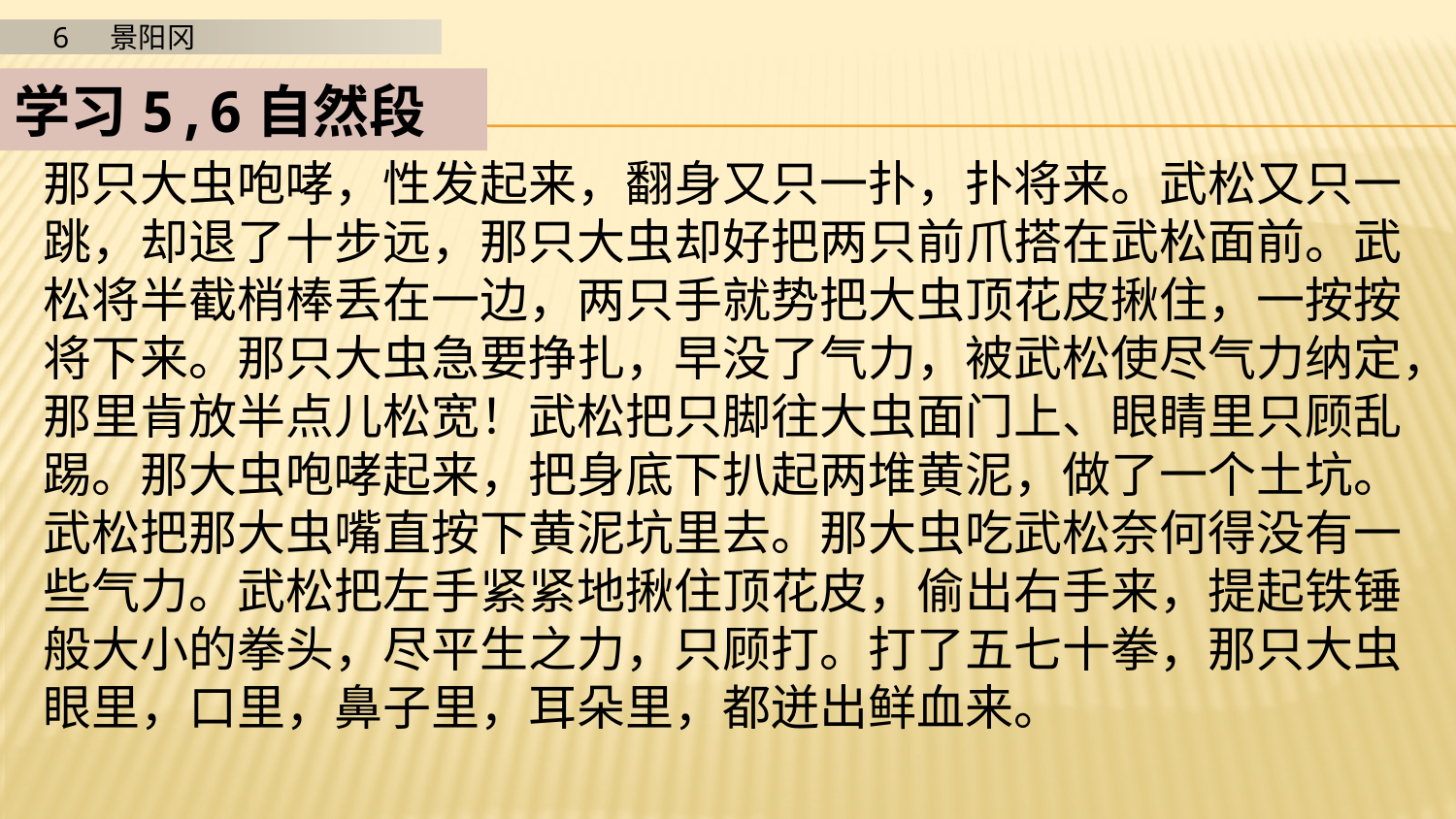

学习5,6自然段
那只大虫咆哮，性发起来，翻身又只一扑，扑将来。武松又只一跳，却退了十步远，那只大虫却好把两只前爪搭在武松面前。武松将半截梢棒丢在一边，两只手就势把大虫顶花皮揪住，一按按将下来。那只大虫急要挣扎，早没了气力，被武松使尽气力纳定，那里肯放半点儿松宽！武松把只脚往大虫面门上、眼睛里只顾乱踢。那大虫咆哮起来，把身底下扒起两堆黄泥，做了一个土坑。武松把那大虫嘴直按下黄泥坑里去。那大虫吃武松奈何得没有一些气力。武松把左手紧紧地揪住顶花皮，偷出右手来，提起铁锤般大小的拳头，尽平生之力，只顾打。打了五七十拳，那只大虫眼里，口里，鼻子里，耳朵里，都迸出鲜血来。